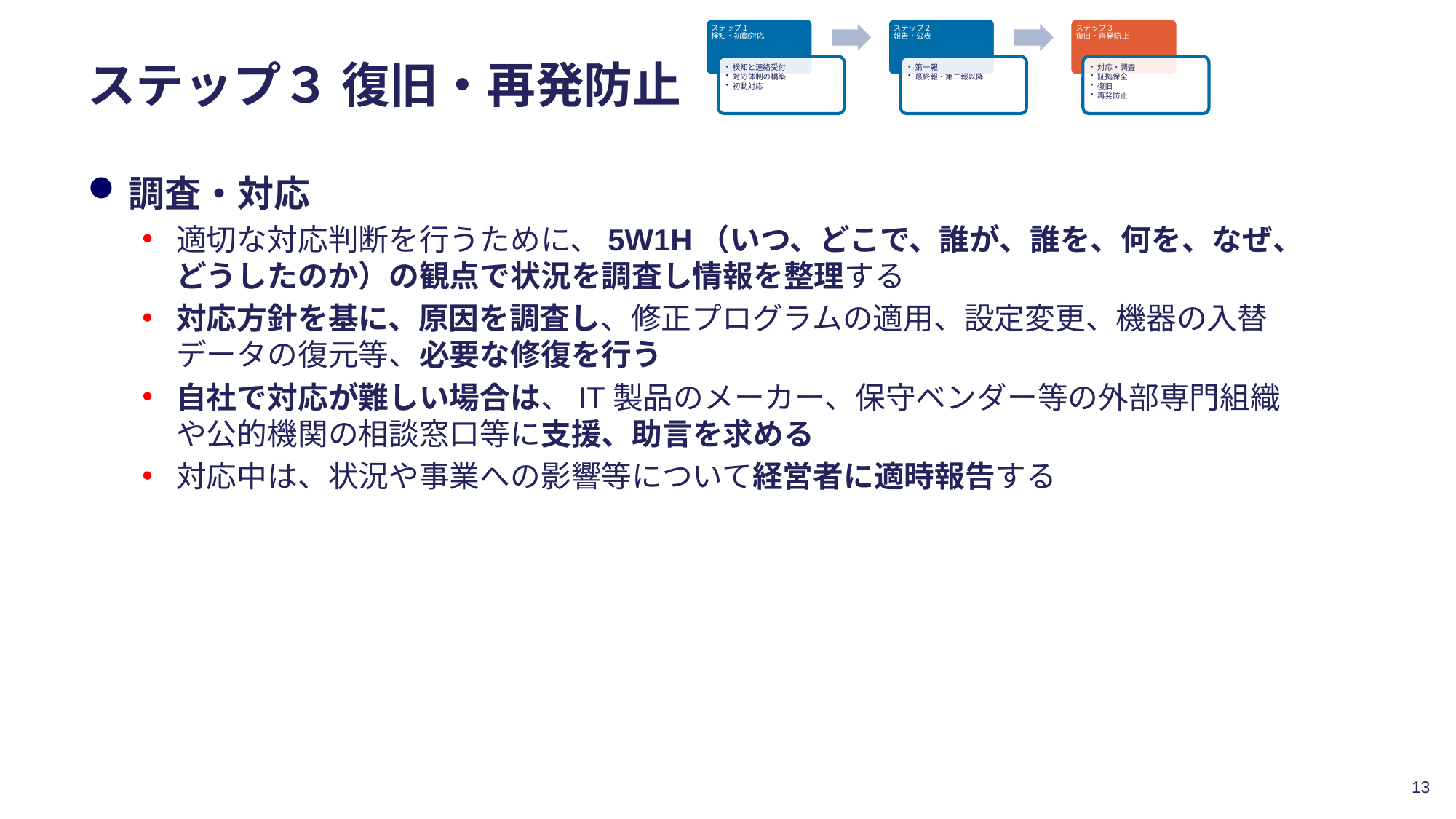

# ステップ３ 復旧・再発防止
ステップ１
検知・初動対応
検知と連絡受付
対応体制の構築
初動対応

ステップ２
報告・公表
第一報
最終報・第二報以降

ステップ３
復旧・再発防止
対応・調査
証拠保全
復旧
再発防止
調査・対応
適切な対応判断を行うために、5W1H（いつ、どこで、誰が、誰を、何を、なぜ、どうしたのか）の観点で状況を調査し情報を整理する
対応方針を基に、原因を調査し、修正プログラムの適用、設定変更、機器の入替データの復元等、必要な修復を行う
自社で対応が難しい場合は、IT製品のメーカー、保守ベンダー等の外部専門組織や公的機関の相談窓口等に支援、助言を求める
対応中は、状況や事業への影響等について経営者に適時報告する
13